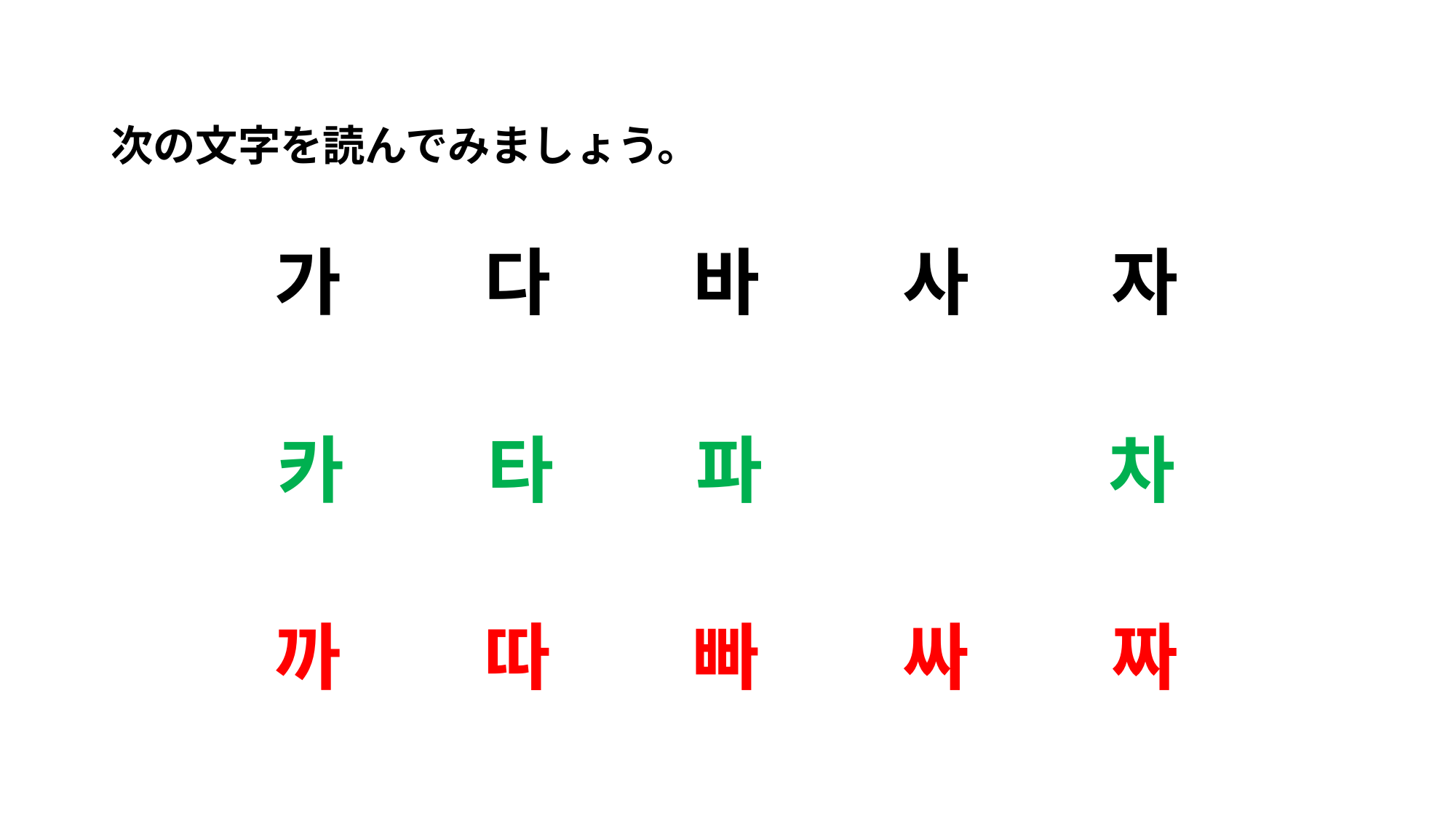

#
次の文字を読んでみましょう。

가       다       바       사       자

카       타       파                 차

까       따       빠       싸       짜